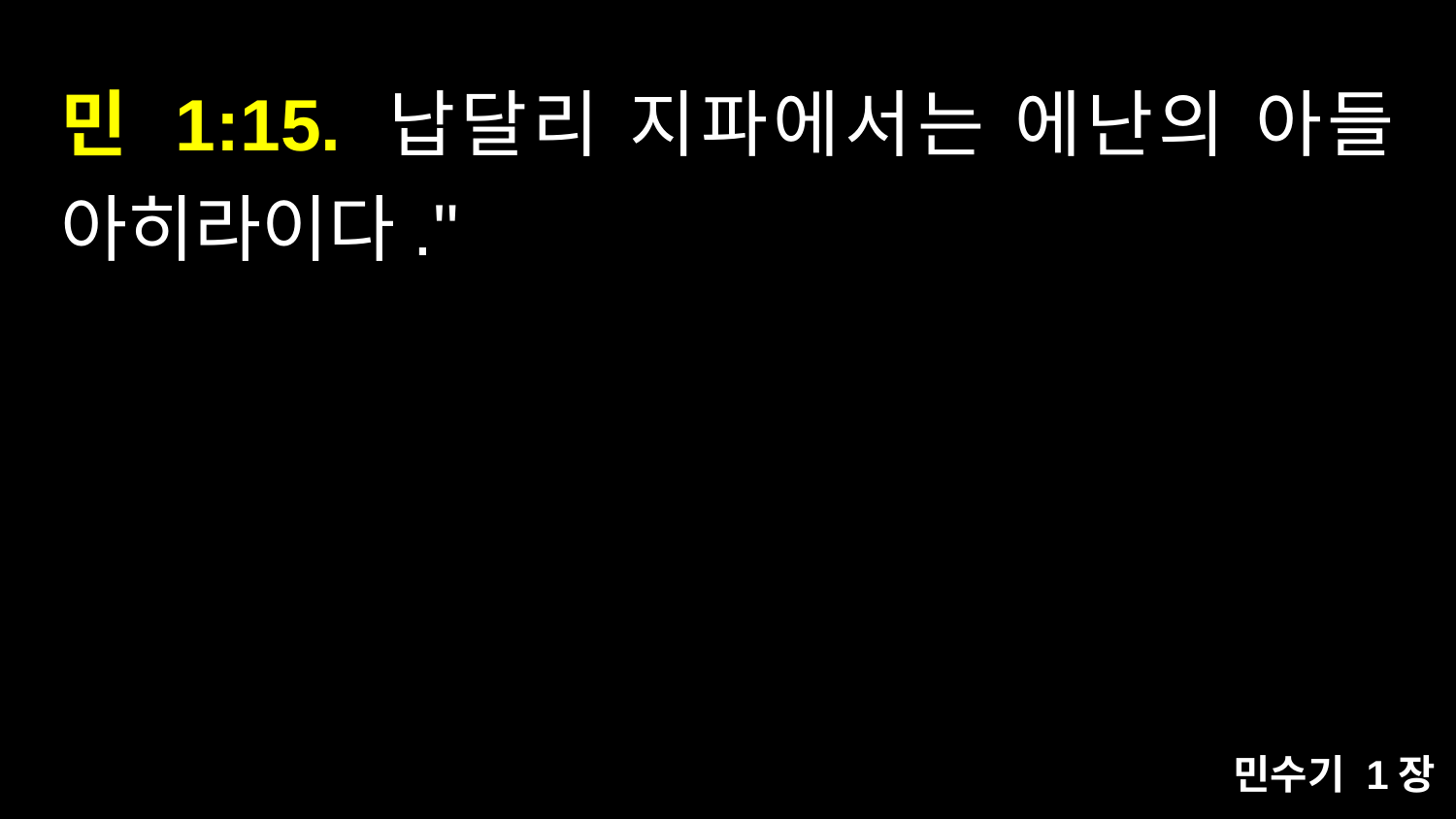

# 민 1:15. 납달리 지파에서는 에난의 아들 아히라이다."
민수기 1장